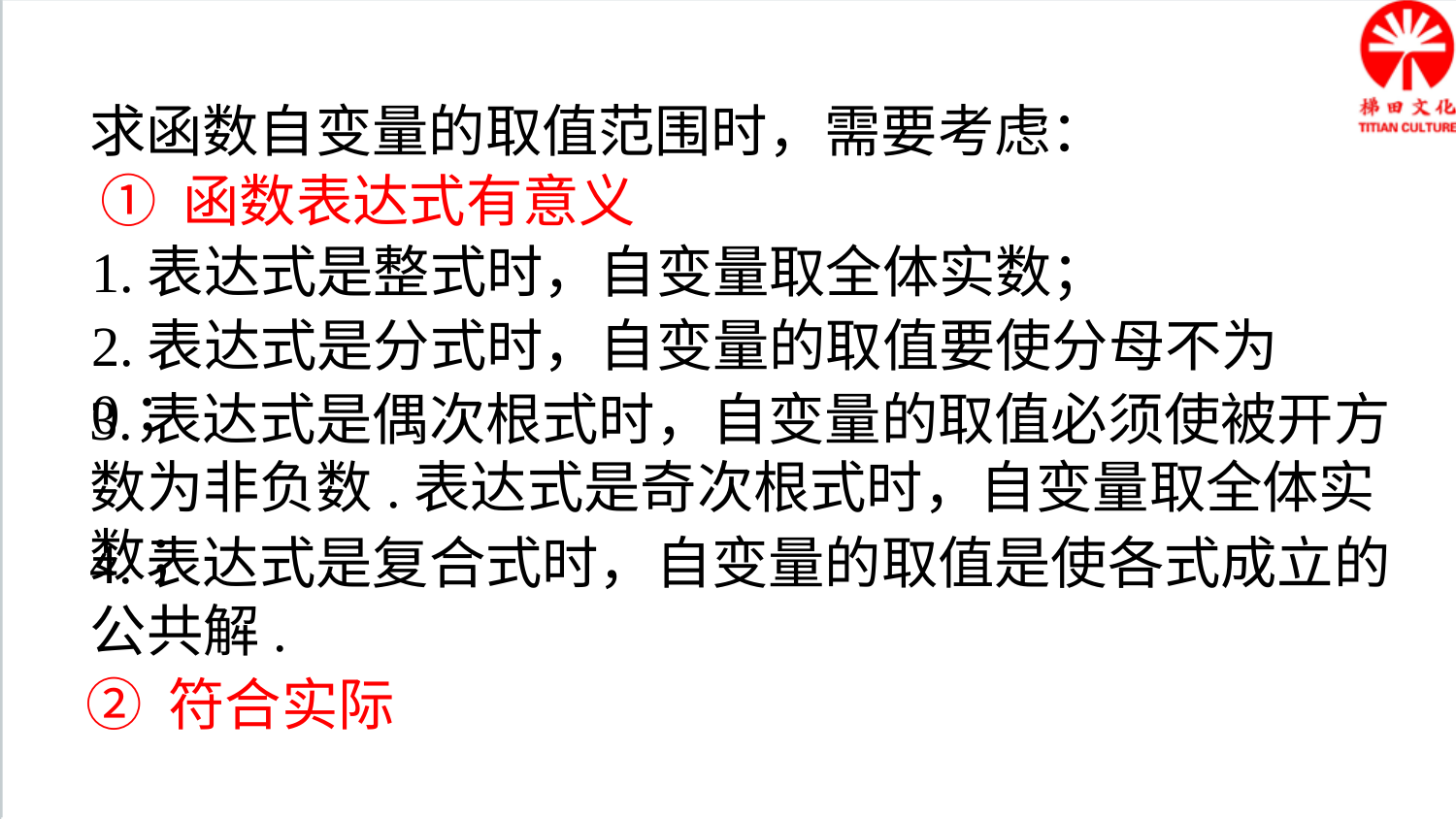

归纳总结
求函数自变量的取值范围时，需要考虑：
① 函数表达式有意义
1.表达式是整式时，自变量取全体实数；
2.表达式是分式时，自变量的取值要使分母不为 0；
3.表达式是偶次根式时，自变量的取值必须使被开方数为非负数.表达式是奇次根式时，自变量取全体实数；
4.表达式是复合式时，自变量的取值是使各式成立的公共解.
② 符合实际